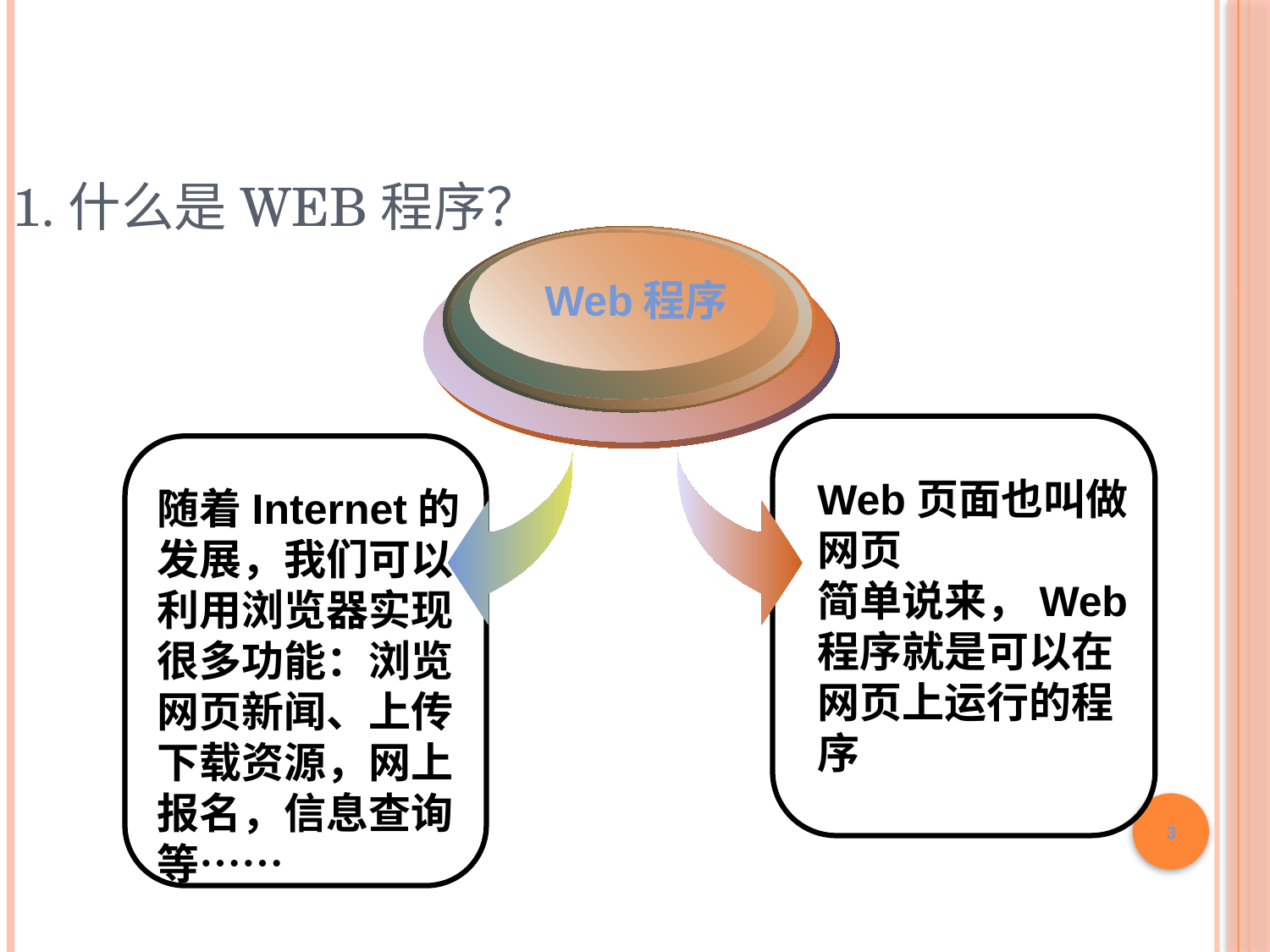

1.什么是Web程序？

Web程序

Web页面也叫做网页
简单说来，Web程序就是可以在网页上运行的程序
随着Internet的发展，我们可以利用浏览器实现很多功能：浏览网页新闻、上传下载资源，网上报名，信息查询等……
3